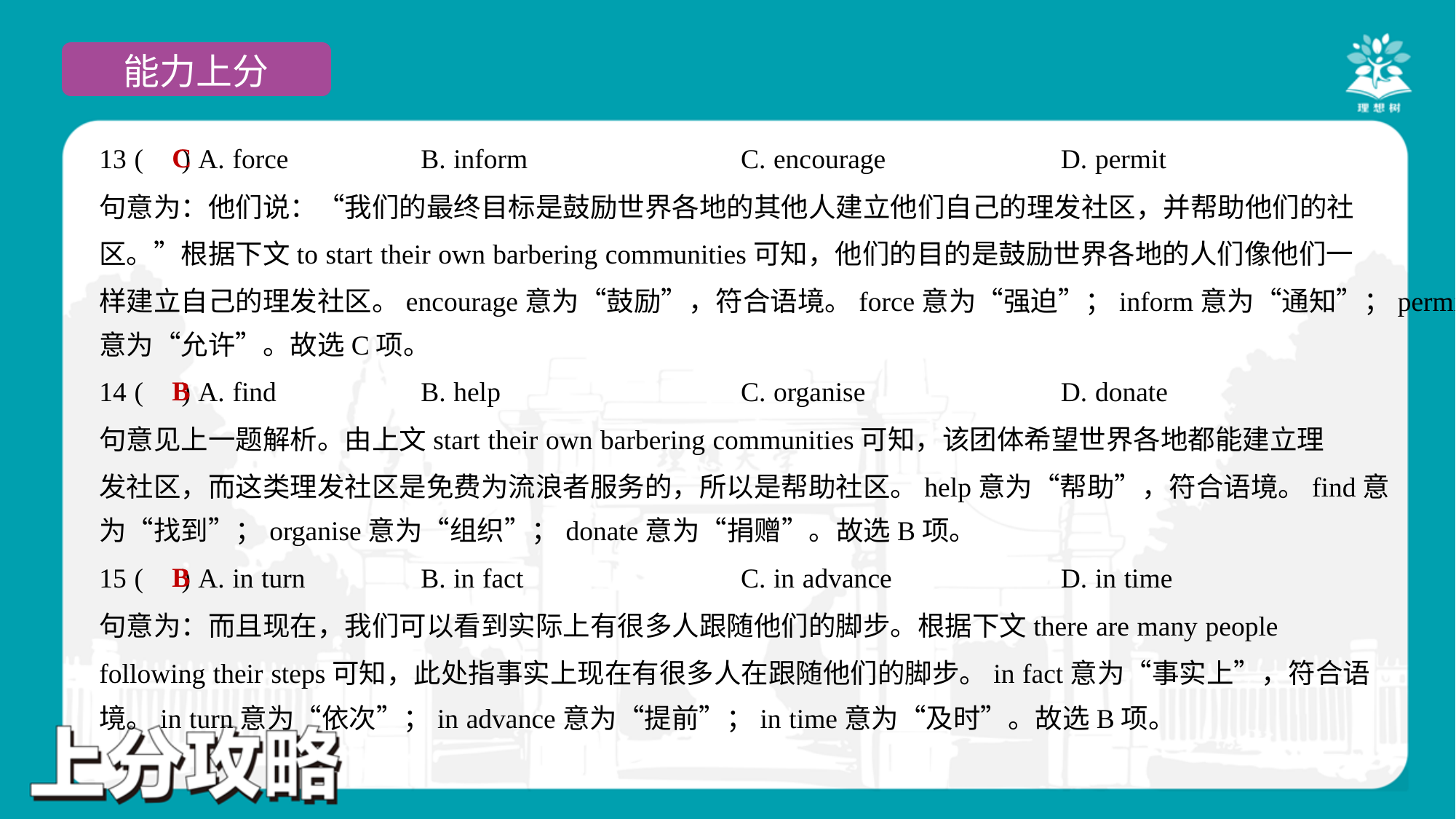

C
13 (     ) A. force	B. inform	C. encourage	D. permit
句意为：他们说：“我们的最终目标是鼓励世界各地的其他人建立他们自己的理发社区，并帮助他们的社
区。”根据下文to start their own barbering communities可知，他们的目的是鼓励世界各地的人们像他们一
样建立自己的理发社区。encourage意为“鼓励”，符合语境。force意为“强迫”；inform意为“通知”；permit
意为“允许”。故选C项。
B
14 (     ) A. find	B. help	C. organise	D. donate
句意见上一题解析。由上文start their own barbering communities可知，该团体希望世界各地都能建立理
发社区，而这类理发社区是免费为流浪者服务的，所以是帮助社区。help意为“帮助”，符合语境。find意
为“找到”；organise意为“组织”；donate意为“捐赠”。故选B项。
B
15 (     ) A. in turn	B. in fact	C. in advance	D. in time
句意为：而且现在，我们可以看到实际上有很多人跟随他们的脚步。根据下文there are many people
following their steps可知，此处指事实上现在有很多人在跟随他们的脚步。in fact意为“事实上”，符合语
境。in turn意为“依次”；in advance意为“提前”；in time意为“及时”。故选B项。